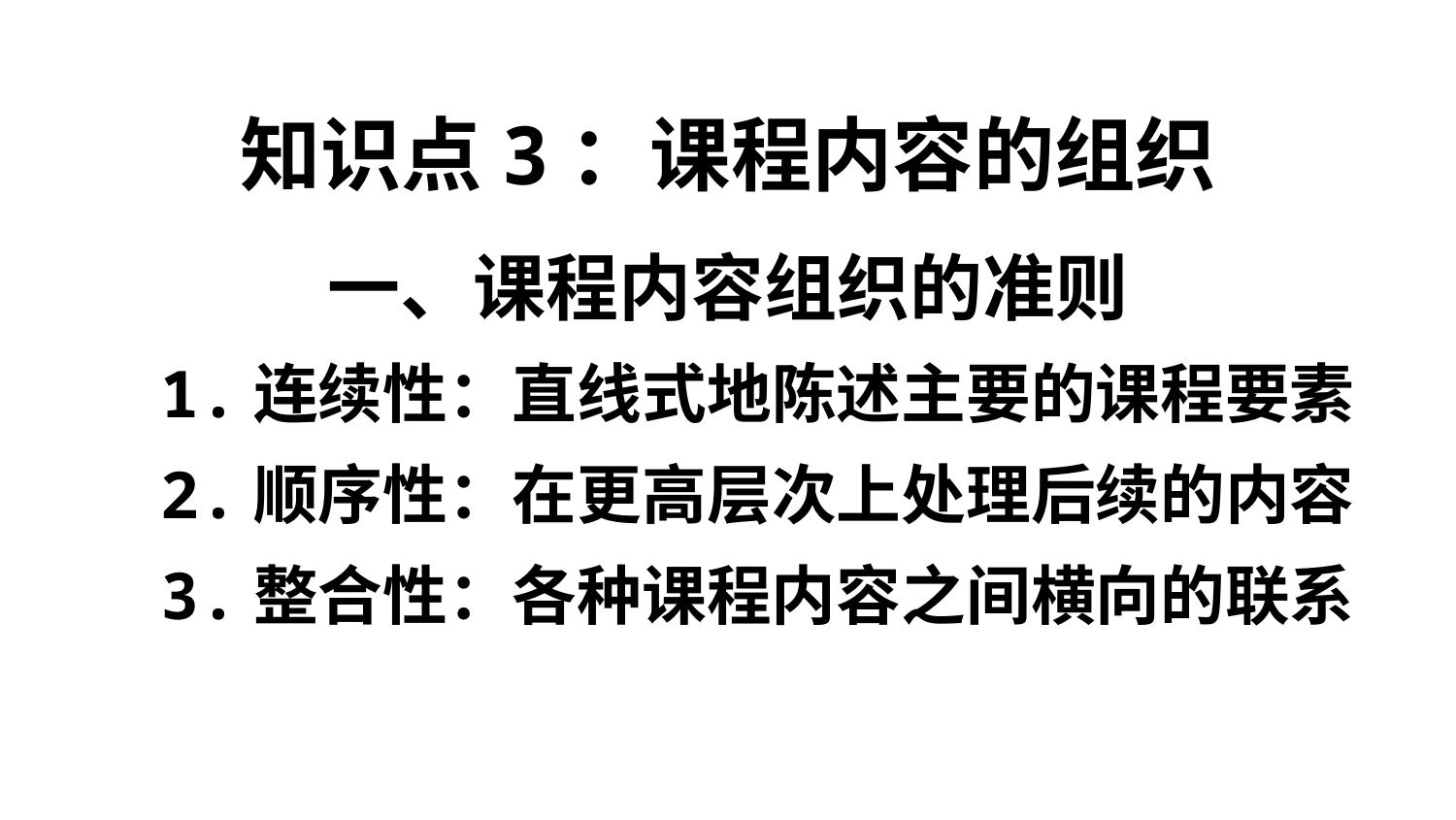

# 知识点3：课程内容的组织
一、课程内容组织的准则
1.连续性：直线式地陈述主要的课程要素
2.顺序性：在更高层次上处理后续的内容
3.整合性：各种课程内容之间横向的联系